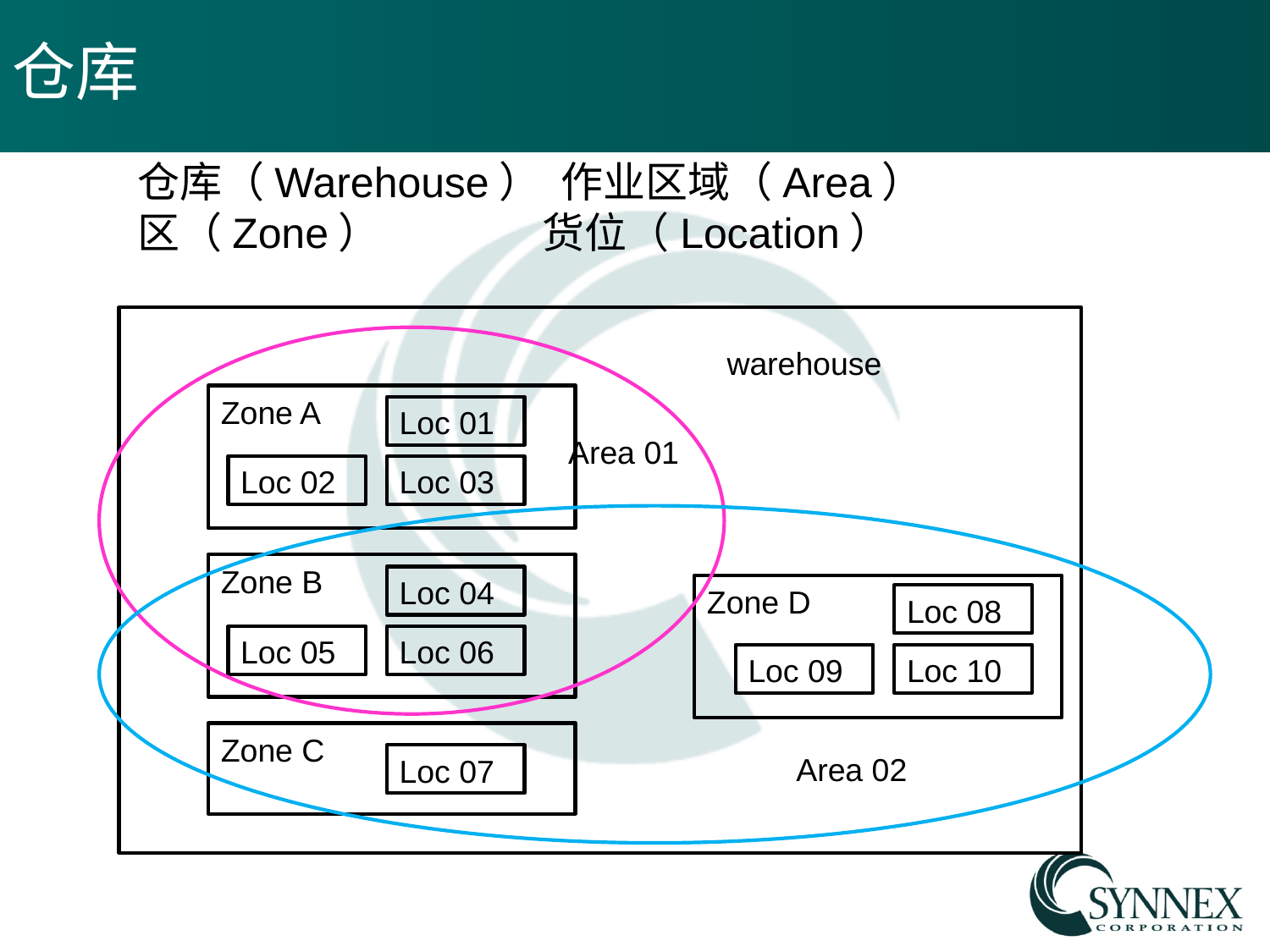

# 仓库
仓库（Warehouse）  作业区域（Area）
区（Zone）                 货位（Location）

warehouse

Zone A
Loc 01
Area 01
Loc 02
Loc 03

Zone B
Loc 04

Zone D
Loc 08
Loc 05
Loc 06
Loc 09
Loc 10

Zone C
Area 02
Loc 07